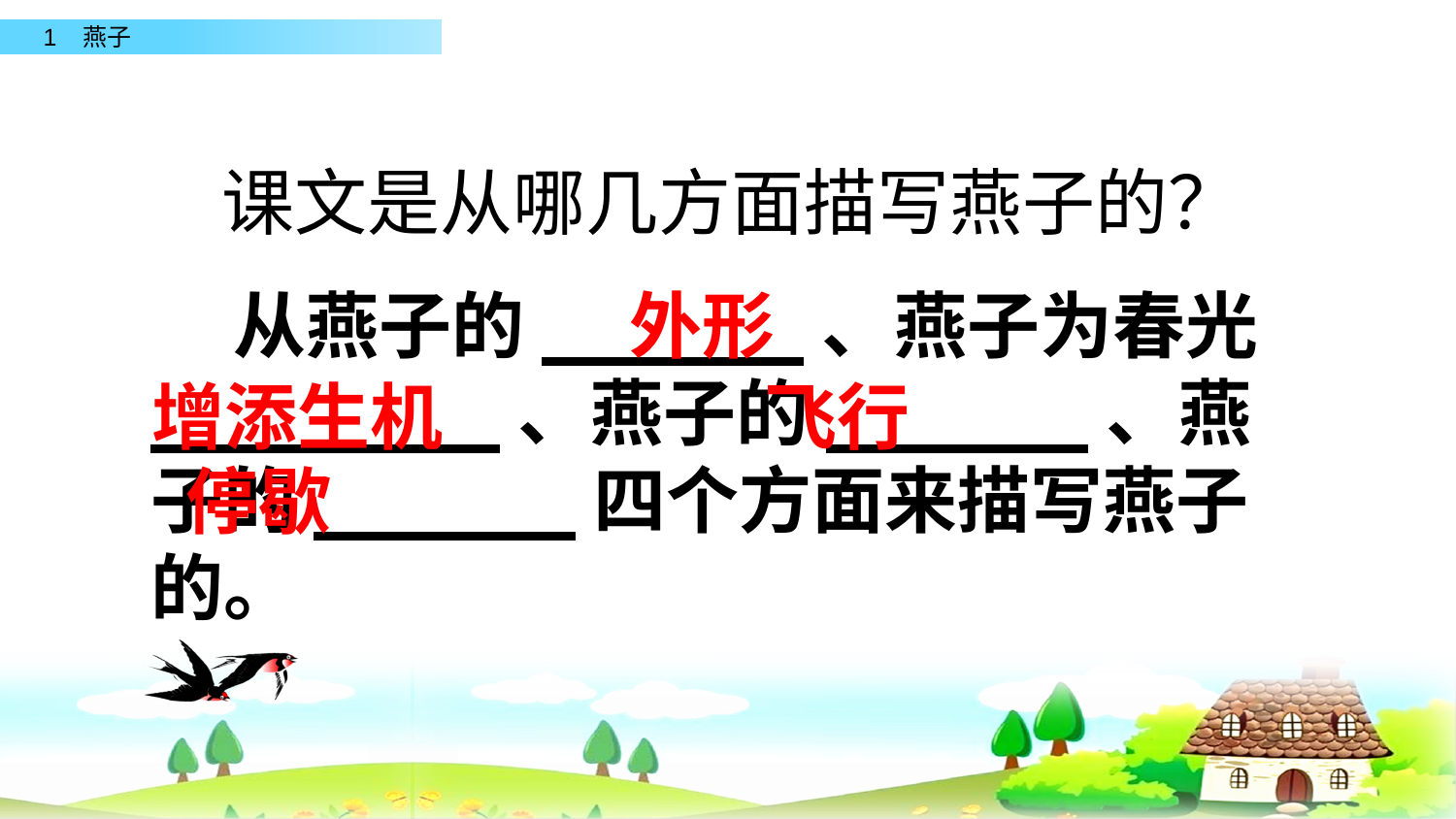

课文是从哪几方面描写燕子的？
外形
    从燕子的______、燕子为春光________、燕子的______、燕子的______四个方面来描写燕子的。
增添生机
飞行
停歇